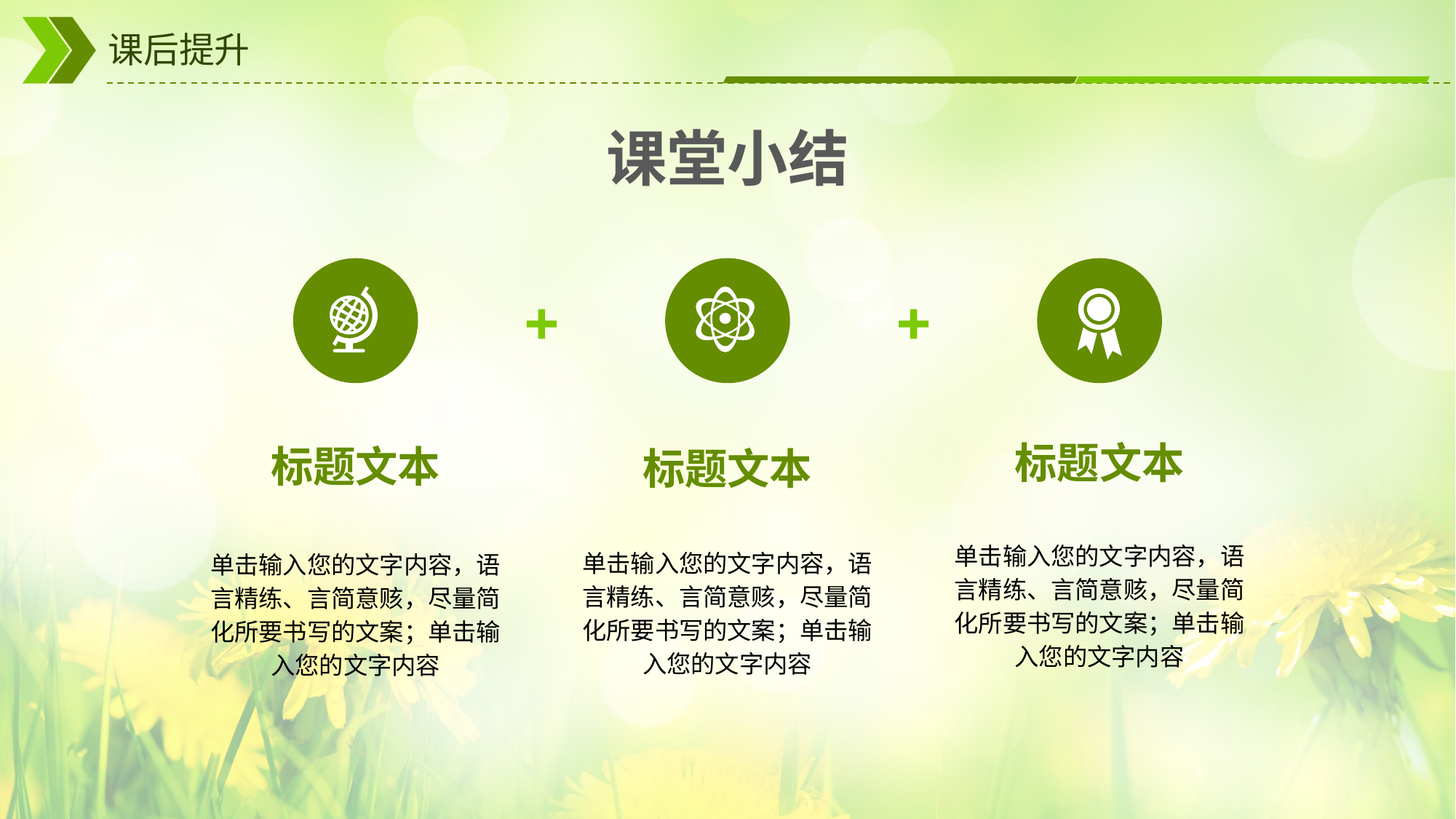

# 课后提升
课堂小结

标题文本
标题文本
标题文本
单击输入您的文字内容，语言精练、言简意赅，尽量简化所要书写的文案；单击输入您的文字内容
单击输入您的文字内容，语言精练、言简意赅，尽量简化所要书写的文案；单击输入您的文字内容
单击输入您的文字内容，语言精练、言简意赅，尽量简化所要书写的文案；单击输入您的文字内容